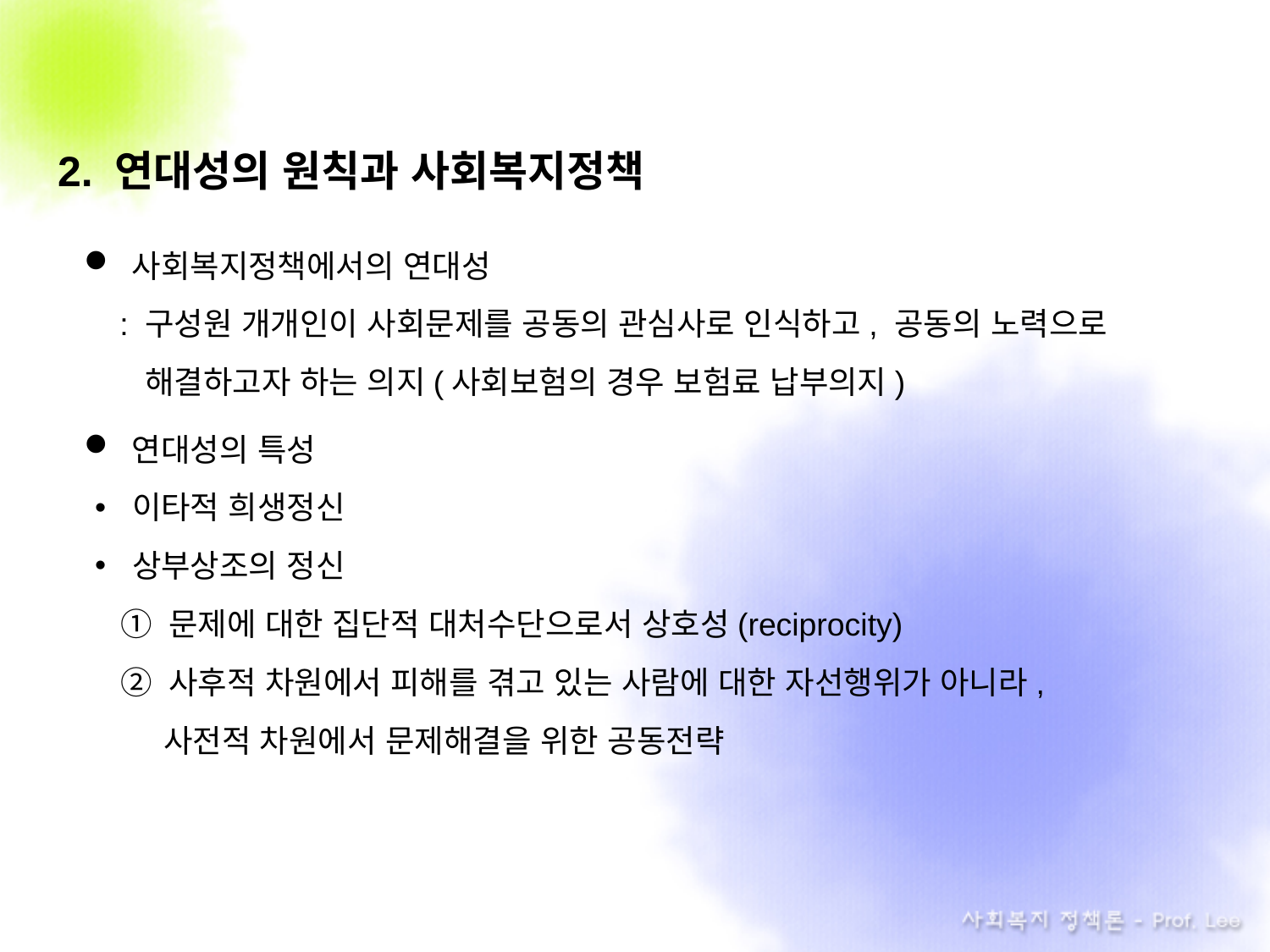

2. 연대성의 원칙과 사회복지정책

사회복지정책에서의 연대성
    : 구성원 개개인이 사회문제를 공동의 관심사로 인식하고, 공동의 노력으로
    . 해결하고자 하는 의지(사회보험의 경우 보험료 납부의지)
연대성의 특성
이타적 희생정신
상부상조의 정신
    ① 문제에 대한 집단적 대처수단으로서 상호성(reciprocity)
    ② 사후적 차원에서 피해를 겪고 있는 사람에 대한 자선행위가 아니라,
        사전적 차원에서 문제해결을 위한 공동전략